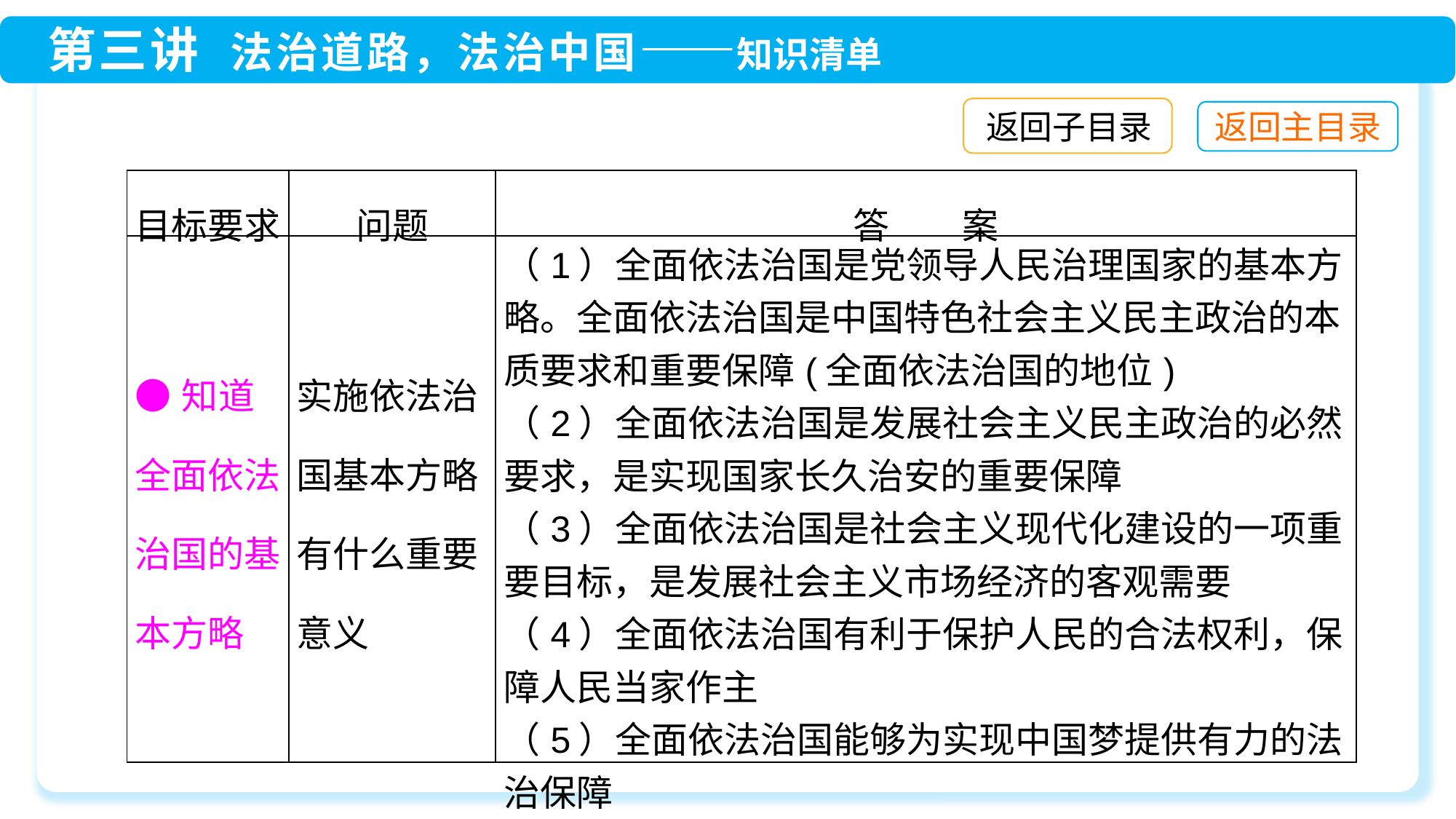

返回子目录
| 目标要求 | 问题 | 答　　案 |
| --- | --- | --- |
| ●知道全面依法治国的基本方略 | 实施依法治国基本方略有什么重要意义 | （1）全面依法治国是党领导人民治理国家的基本方略。全面依法治国是中国特色社会主义民主政治的本质要求和重要保障(全面依法治国的地位) （2）全面依法治国是发展社会主义民主政治的必然要求，是实现国家长久治安的重要保障 （3）全面依法治国是社会主义现代化建设的一项重要目标，是发展社会主义市场经济的客观需要 （4）全面依法治国有利于保护人民的合法权利，保障人民当家作主 （5）全面依法治国能够为实现中国梦提供有力的法治保障 |